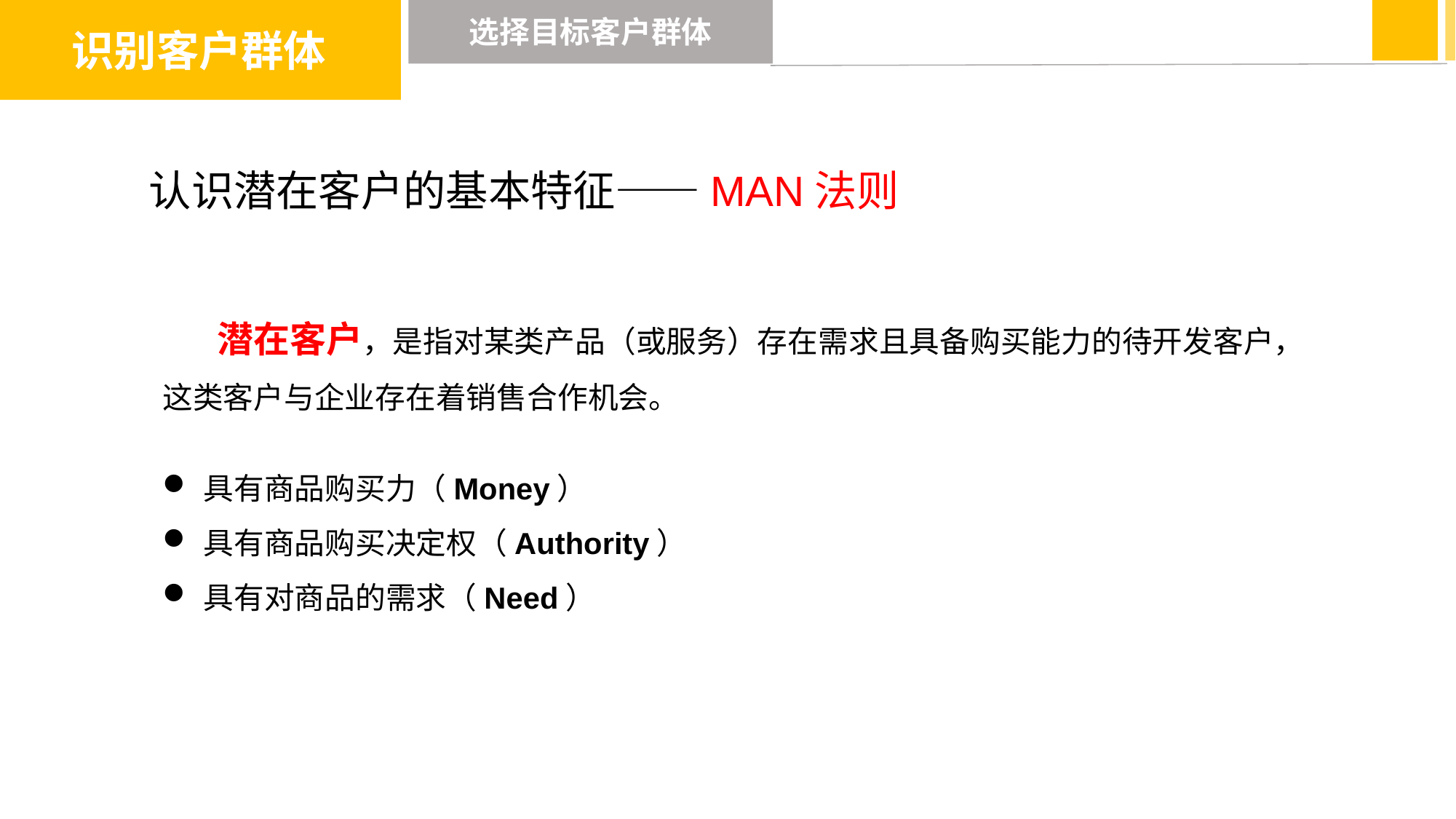

识别客户群体

选择目标客户群体
认识潜在客户的基本特征——MAN法则
       潜在客户，是指对某类产品（或服务）存在需求且具备购买能力的待开发客户，这类客户与企业存在着销售合作机会。

具有商品购买力（Money）
具有商品购买决定权（Authority）
具有对商品的需求（Need）